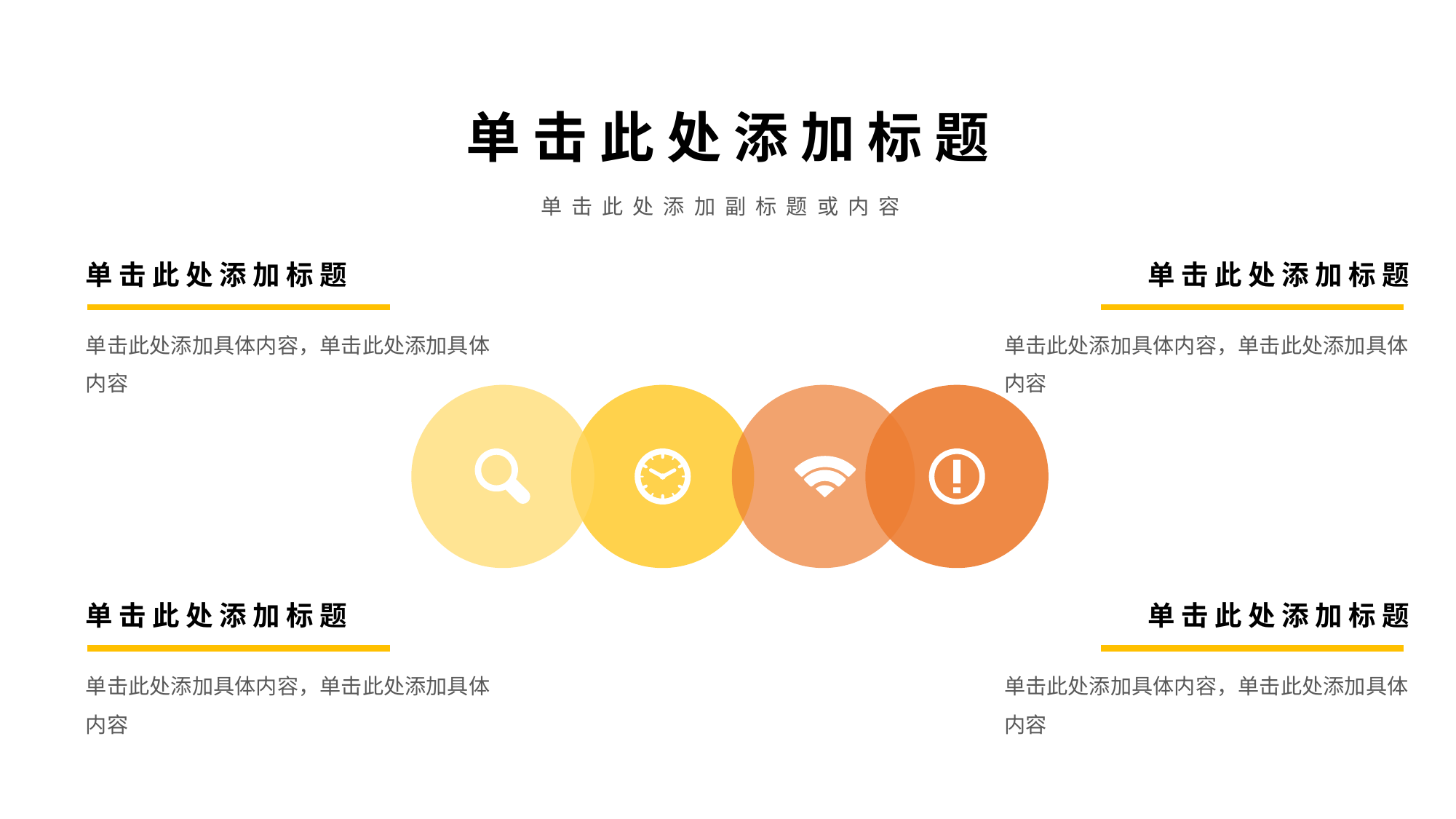

单 击 此 处 添 加 标 题
单  击  此  处  添  加  副  标  题  或  内  容
单 击 此 处 添 加 标 题
单击此处添加具体内容，单击此处添加具体内容
单 击 此 处 添 加 标 题
单击此处添加具体内容，单击此处添加具体内容

单 击 此 处 添 加 标 题
单击此处添加具体内容，单击此处添加具体内容
单 击 此 处 添 加 标 题
单击此处添加具体内容，单击此处添加具体内容